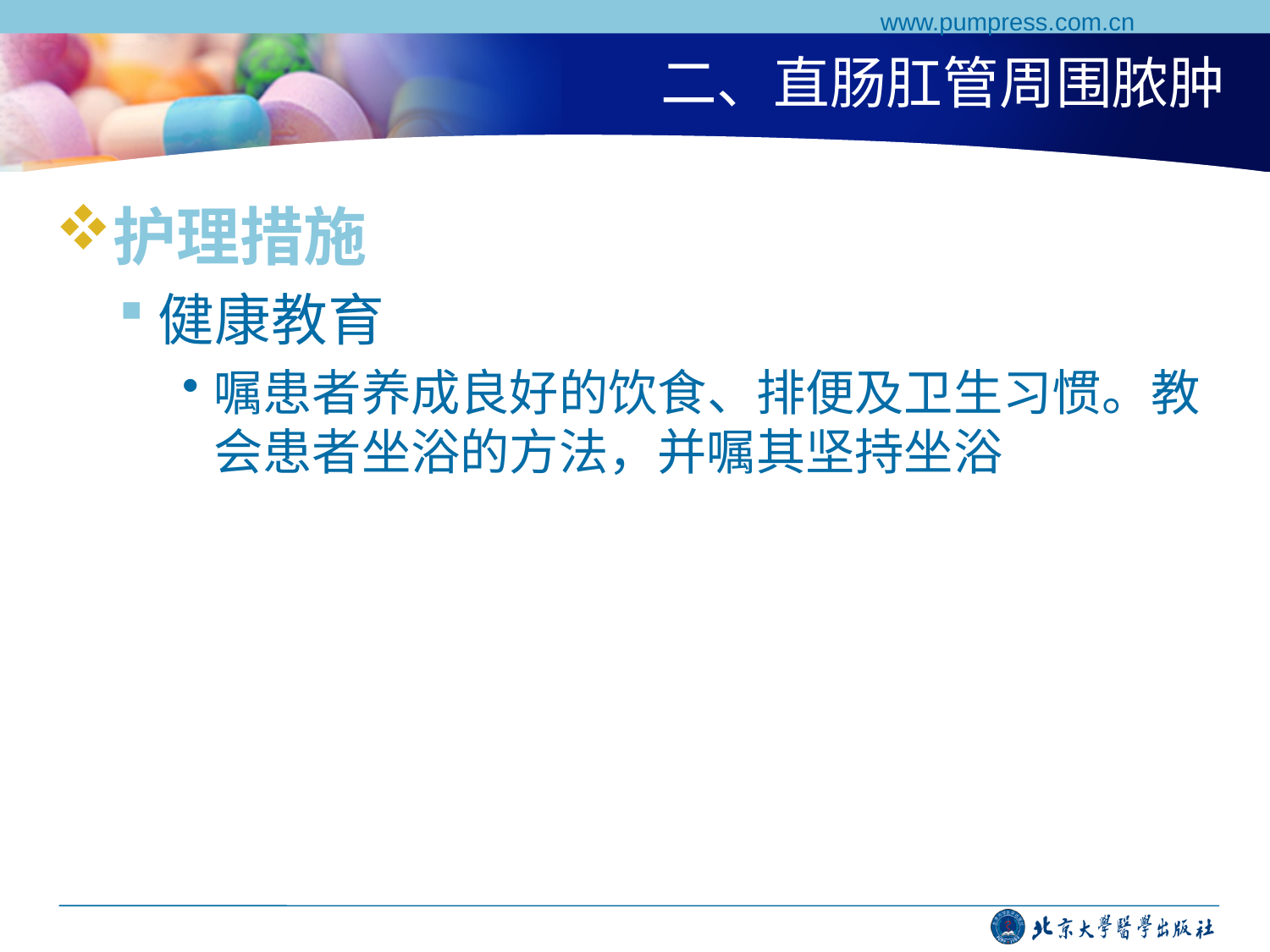

www.pumpress.com.cn
# 二、直肠肛管周围脓肿
护理措施
健康教育
嘱患者养成良好的饮食、排便及卫生习惯。教会患者坐浴的方法，并嘱其坚持坐浴